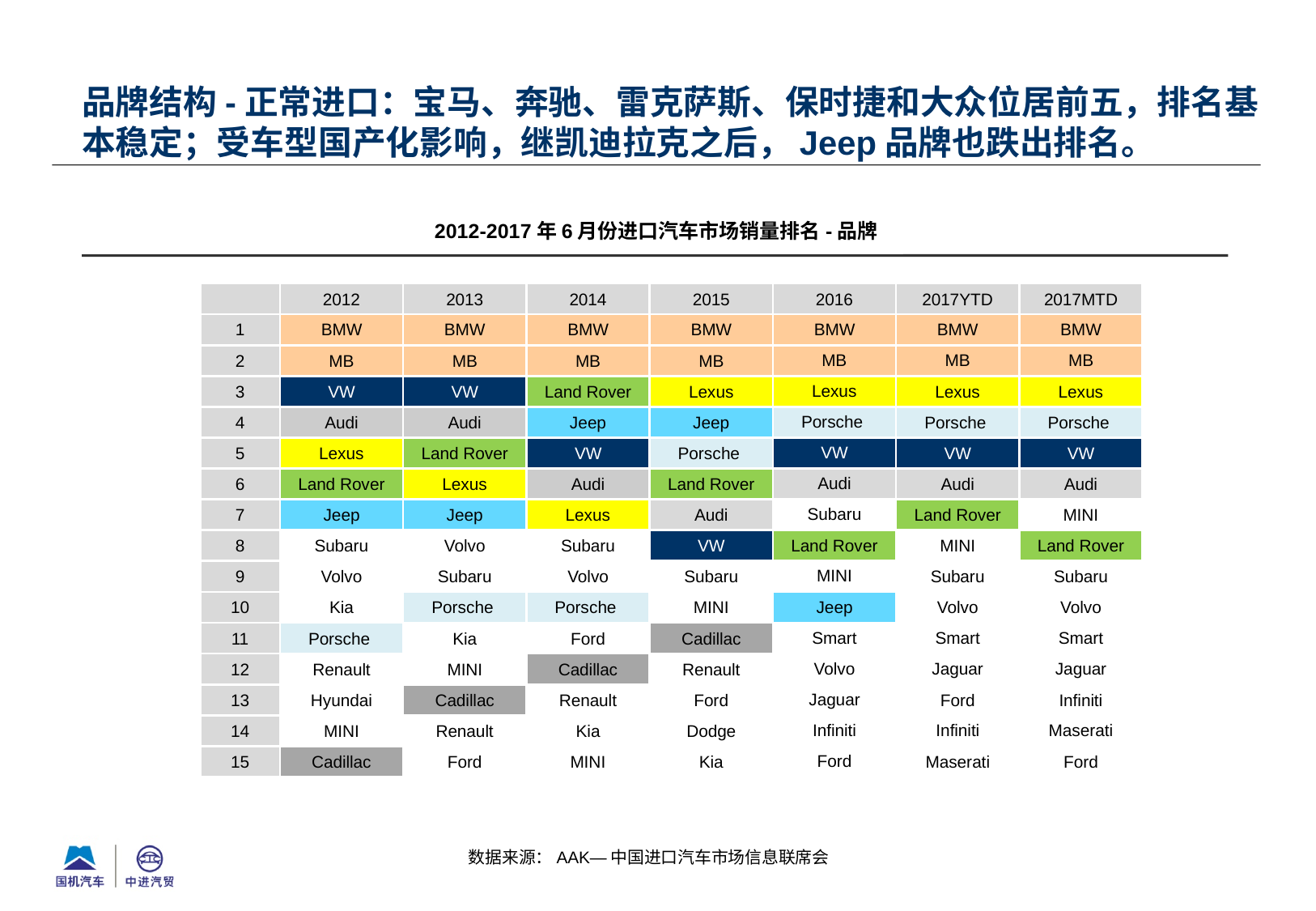

品牌结构-正常进口：宝马、奔驰、雷克萨斯、保时捷和大众位居前五，排名基本稳定；受车型国产化影响，继凯迪拉克之后，Jeep品牌也跌出排名。
2012-2017年6月份进口汽车市场销量排名-品牌

|  | 2012 | 2013 | 2014 | 2015 | 2016 | 2017YTD | 2017MTD |
| --- | --- | --- | --- | --- | --- | --- | --- |
| 1 | BMW | BMW | BMW | BMW | BMW | BMW | BMW |
| 2 | MB | MB | MB | MB | MB | MB | MB |
| 3 | VW | VW | Land Rover | Lexus | Lexus | Lexus | Lexus |
| 4 | Audi | Audi | Jeep | Jeep | Porsche | Porsche | Porsche |
| 5 | Lexus | Land Rover | VW | Porsche | VW | VW | VW |
| 6 | Land Rover | Lexus | Audi | Land Rover | Audi | Audi | Audi |
| 7 | Jeep | Jeep | Lexus | Audi | Subaru | Land Rover | MINI |
| 8 | Subaru | Volvo | Subaru | VW | Land Rover | MINI | Land Rover |
| 9 | Volvo | Subaru | Volvo | Subaru | MINI | Subaru | Subaru |
| 10 | Kia | Porsche | Porsche | MINI | Jeep | Volvo | Volvo |
| 11 | Porsche | Kia | Ford | Cadillac | Smart | Smart | Smart |
| 12 | Renault | MINI | Cadillac | Renault | Volvo | Jaguar | Jaguar |
| 13 | Hyundai | Cadillac | Renault | Ford | Jaguar | Ford | Infiniti |
| 14 | MINI | Renault | Kia | Dodge | Infiniti | Infiniti | Maserati |
| 15 | Cadillac | Ford | MINI | Kia | Ford | Maserati | Ford |
数据来源：AAK—中国进口汽车市场信息联席会